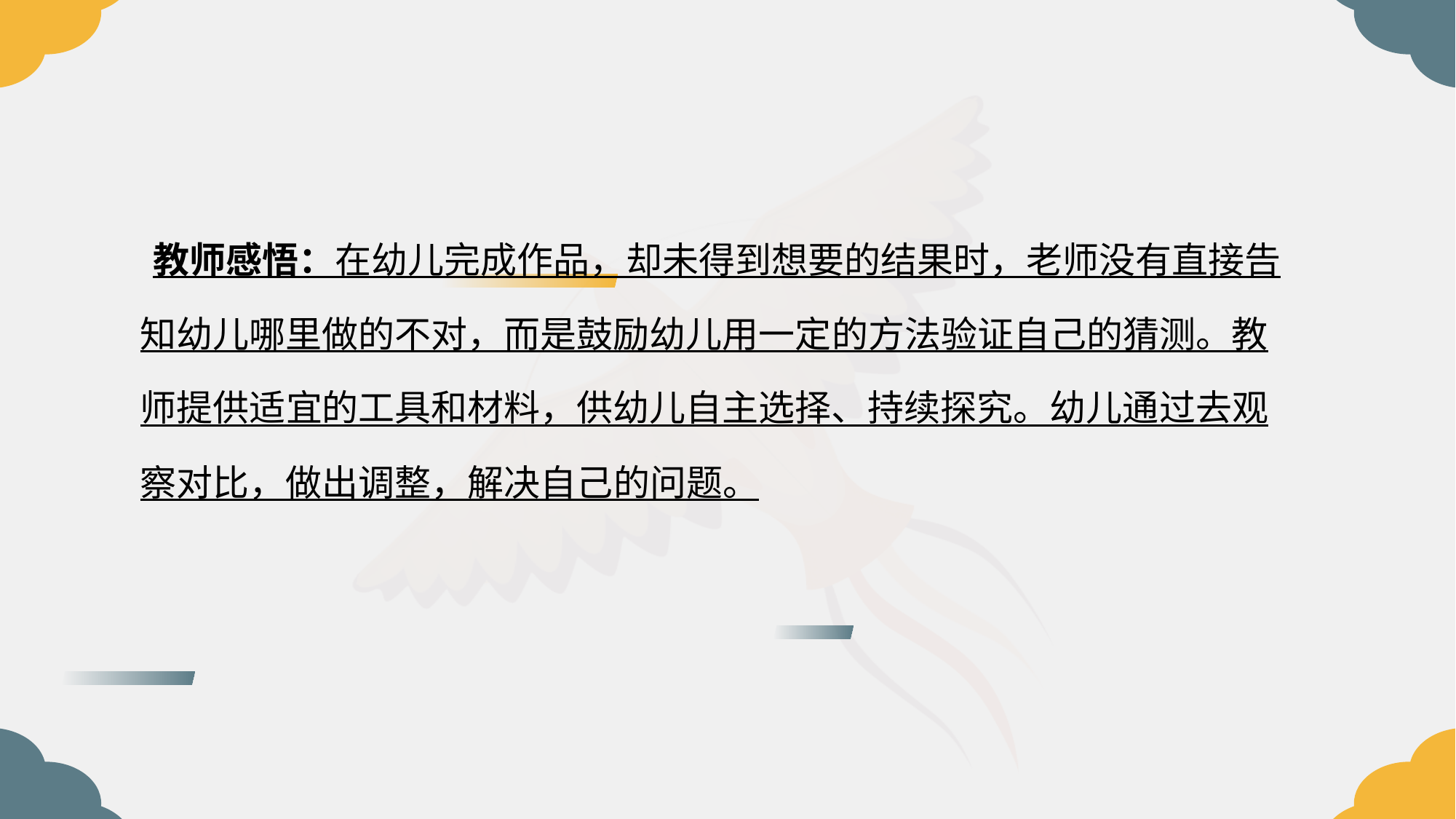

教师感悟：在幼儿完成作品，却未得到想要的结果时，老师没有直接告知幼儿哪里做的不对，而是鼓励幼儿用一定的方法验证自己的猜测。教师提供适宜的工具和材料，供幼儿自主选择、持续探究。幼儿通过去观察对比，做出调整，解决自己的问题。